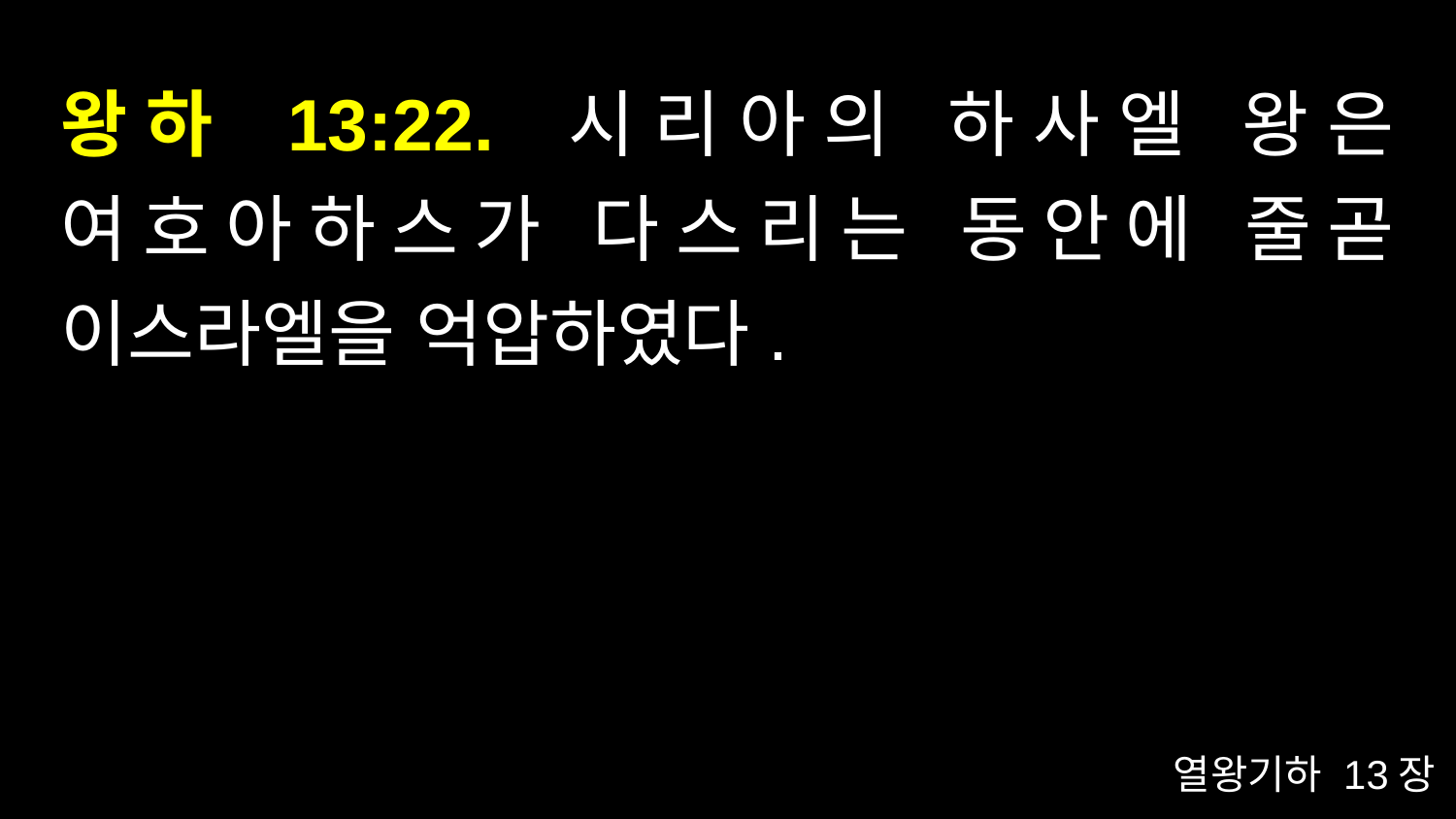

# 왕하 13:22. 시리아의 하사엘 왕은 여호아하스가 다스리는 동안에 줄곧 이스라엘을 억압하였다.
열왕기하 13장